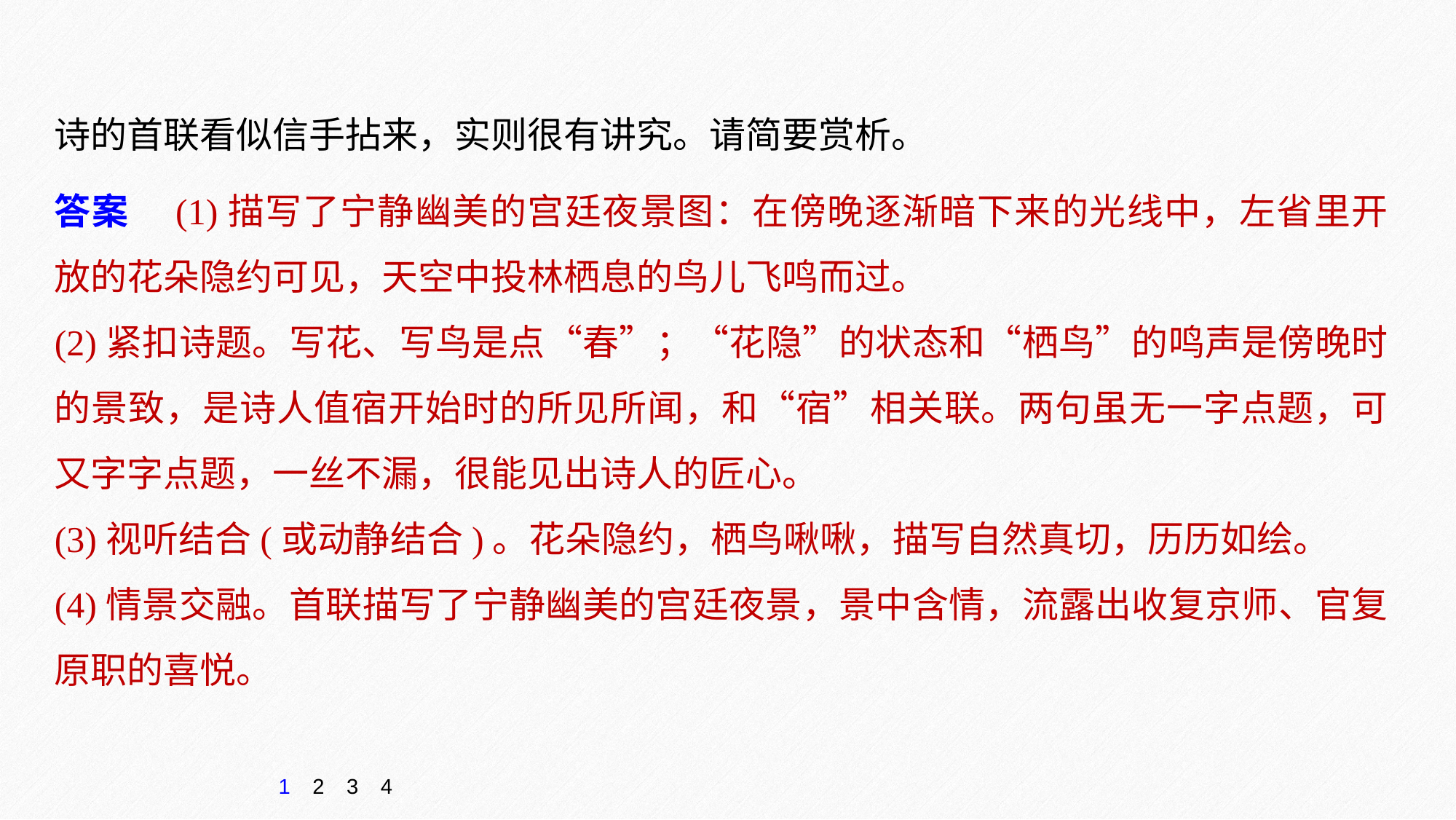

诗的首联看似信手拈来，实则很有讲究。请简要赏析。
答案　(1)描写了宁静幽美的宫廷夜景图：在傍晚逐渐暗下来的光线中，左省里开放的花朵隐约可见，天空中投林栖息的鸟儿飞鸣而过。
(2)紧扣诗题。写花、写鸟是点“春”；“花隐”的状态和“栖鸟”的鸣声是傍晚时的景致，是诗人值宿开始时的所见所闻，和“宿”相关联。两句虽无一字点题，可又字字点题，一丝不漏，很能见出诗人的匠心。
(3)视听结合(或动静结合)。花朵隐约，栖鸟啾啾，描写自然真切，历历如绘。
(4)情景交融。首联描写了宁静幽美的宫廷夜景，景中含情，流露出收复京师、官复原职的喜悦。
1
2
3
4